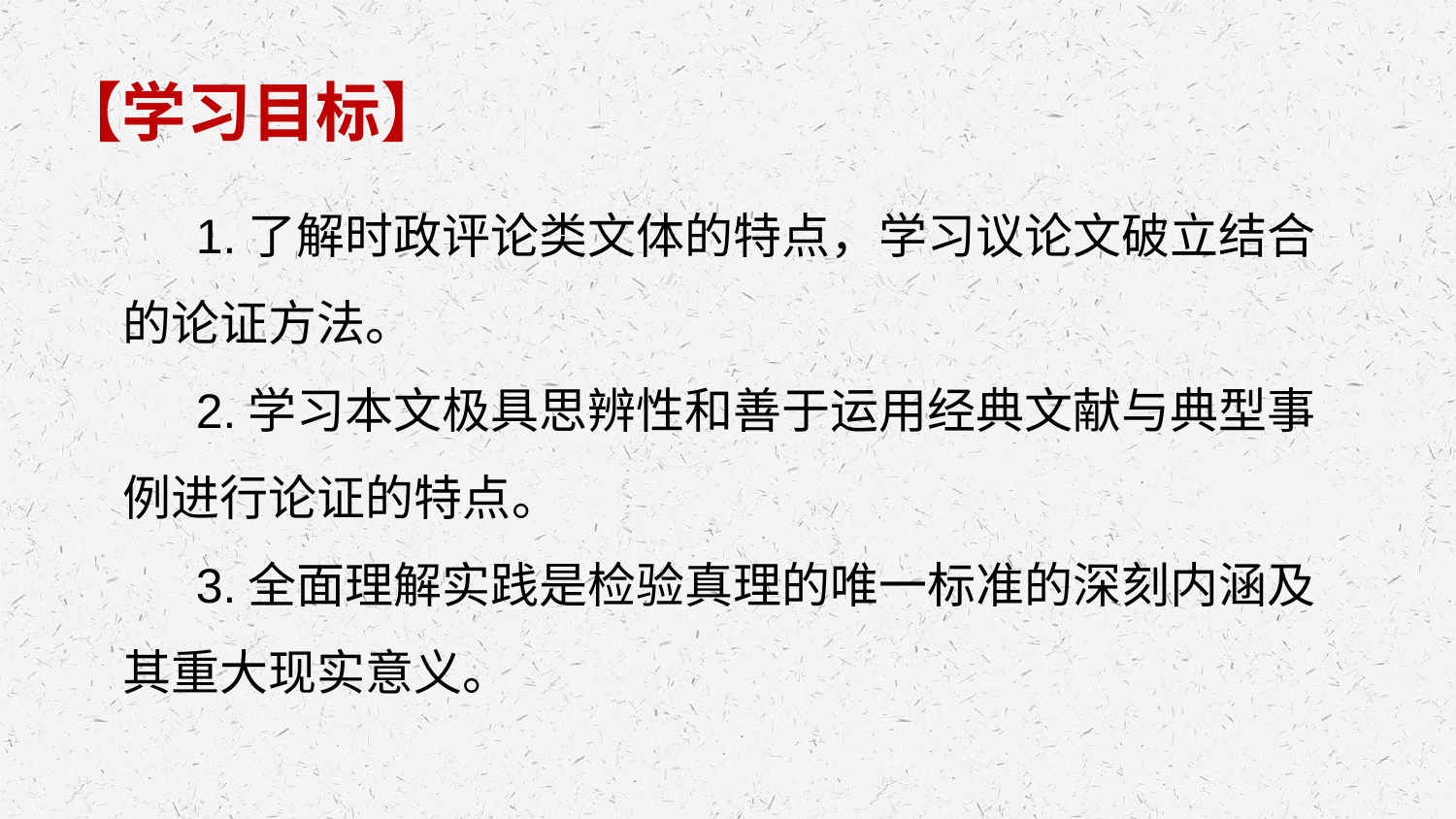

【学习目标】
1.了解时政评论类文体的特点，学习议论文破立结合的论证方法。
2.学习本文极具思辨性和善于运用经典文献与典型事例进行论证的特点。
3.全面理解实践是检验真理的唯一标准的深刻内涵及其重大现实意义。